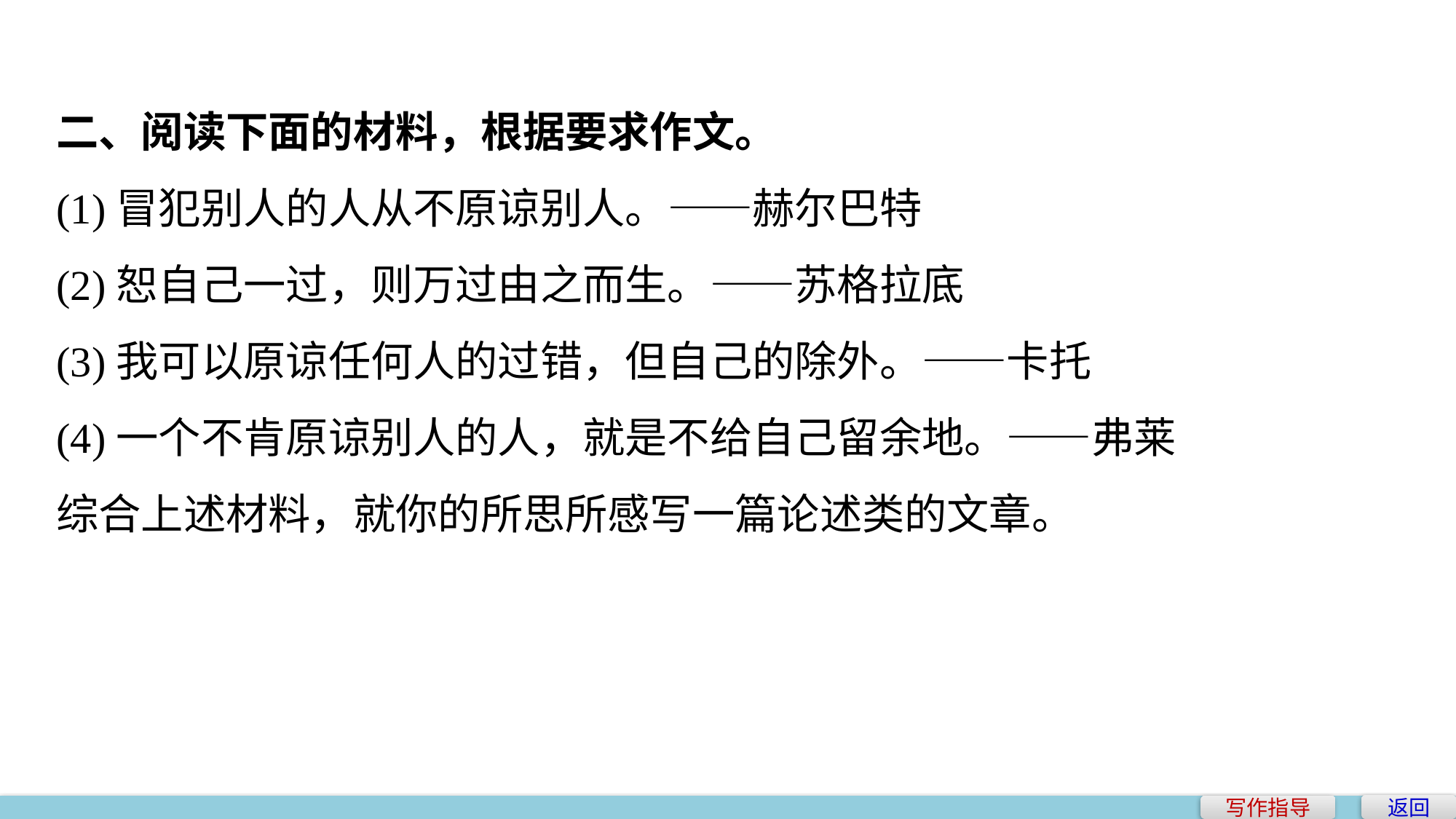

二、阅读下面的材料，根据要求作文。
(1)冒犯别人的人从不原谅别人。——赫尔巴特
(2)恕自己一过，则万过由之而生。——苏格拉底
(3)我可以原谅任何人的过错，但自己的除外。——卡托
(4)一个不肯原谅别人的人，就是不给自己留余地。——弗莱
综合上述材料，就你的所思所感写一篇论述类的文章。
返回
写作指导